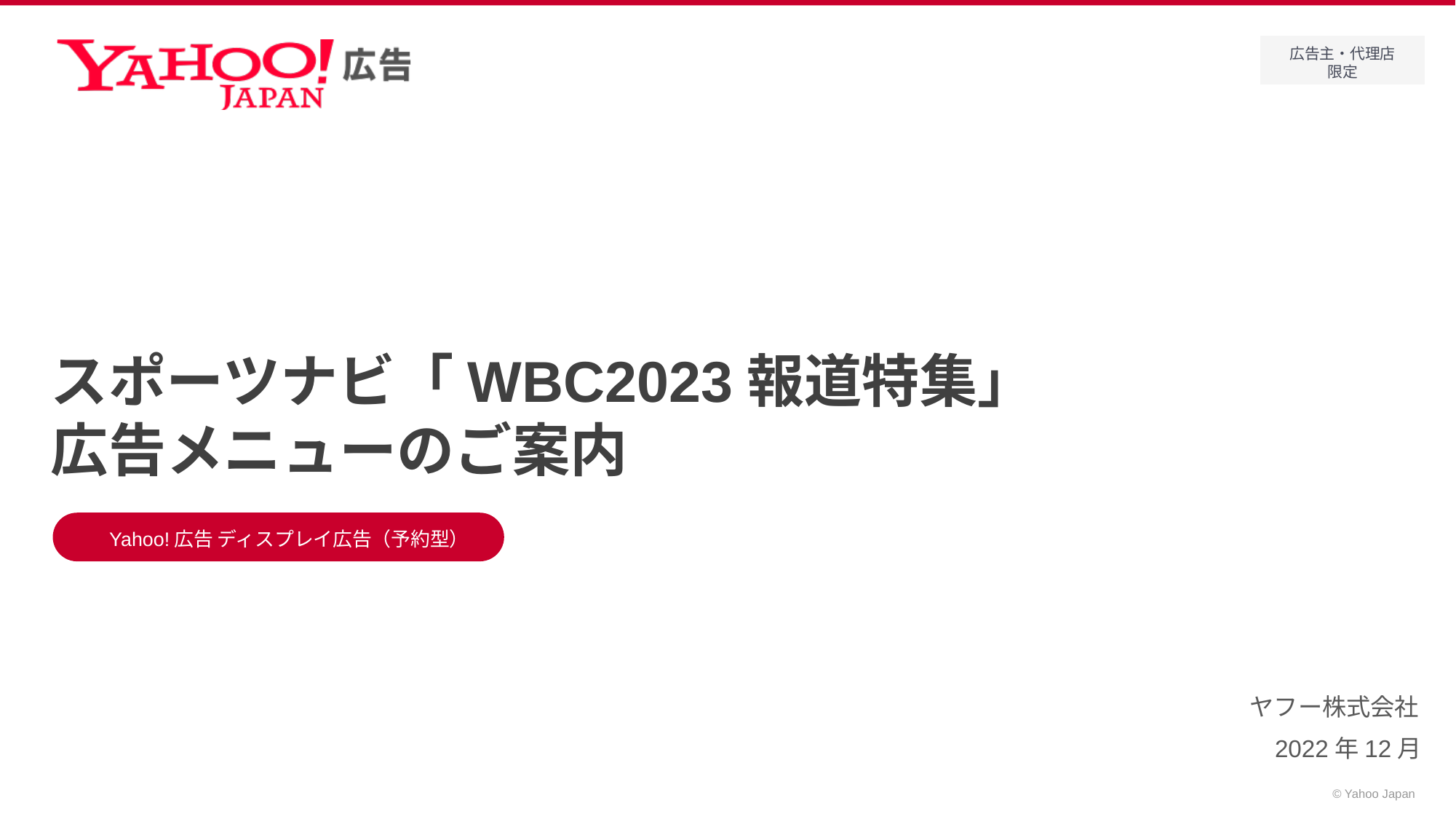

# スポーツナビ「WBC2023報道特集」 広告メニューのご案内

Yahoo!広告 ディスプレイ広告（予約型）
2022年12月